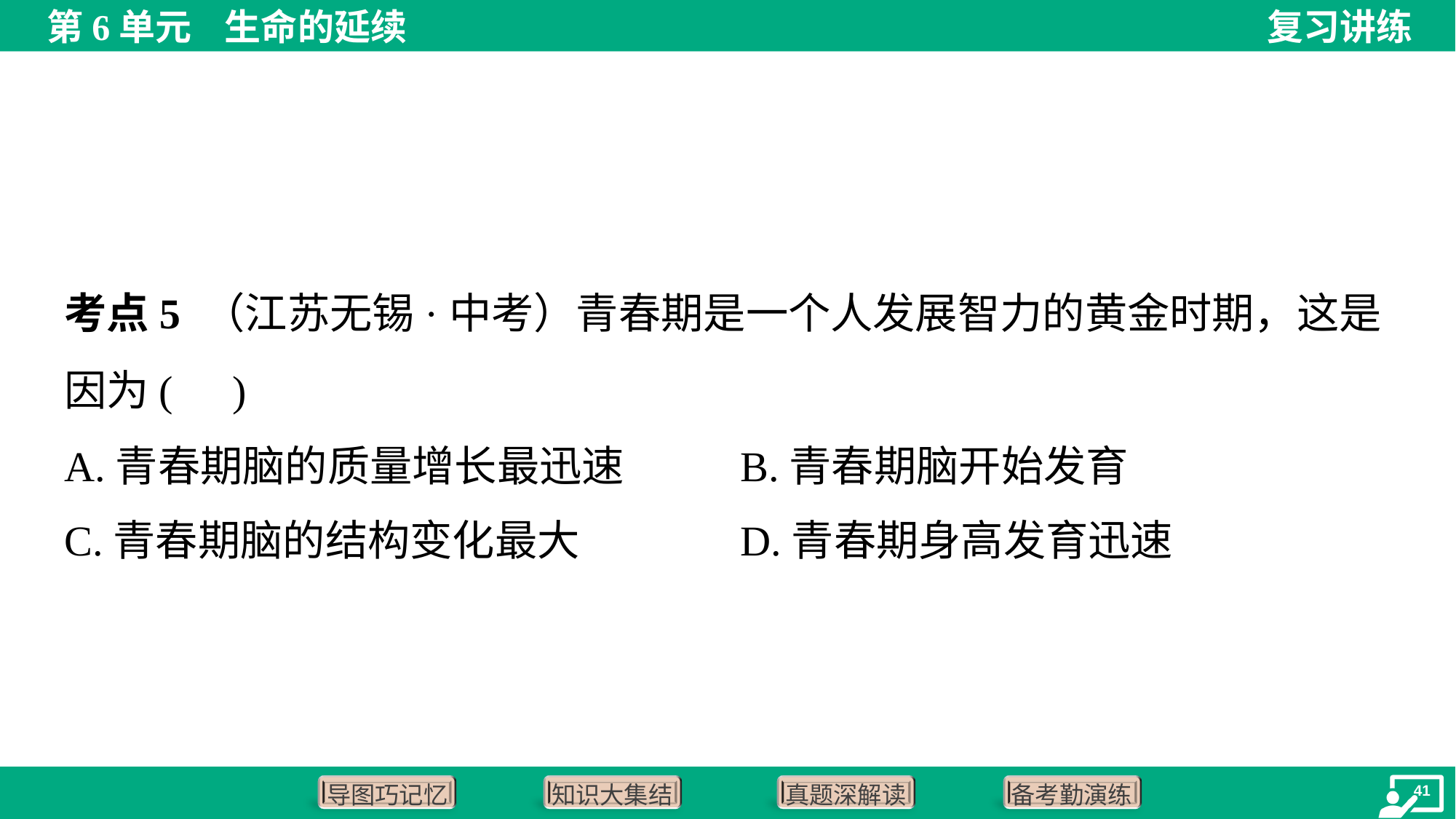

考点5 （江苏无锡·中考）青春期是一个人发展智力的黄金时期，这是因为(     )
A.青春期脑的质量增长最迅速	B.青春期脑开始发育
C.青春期脑的结构变化最大	D.青春期身高发育迅速